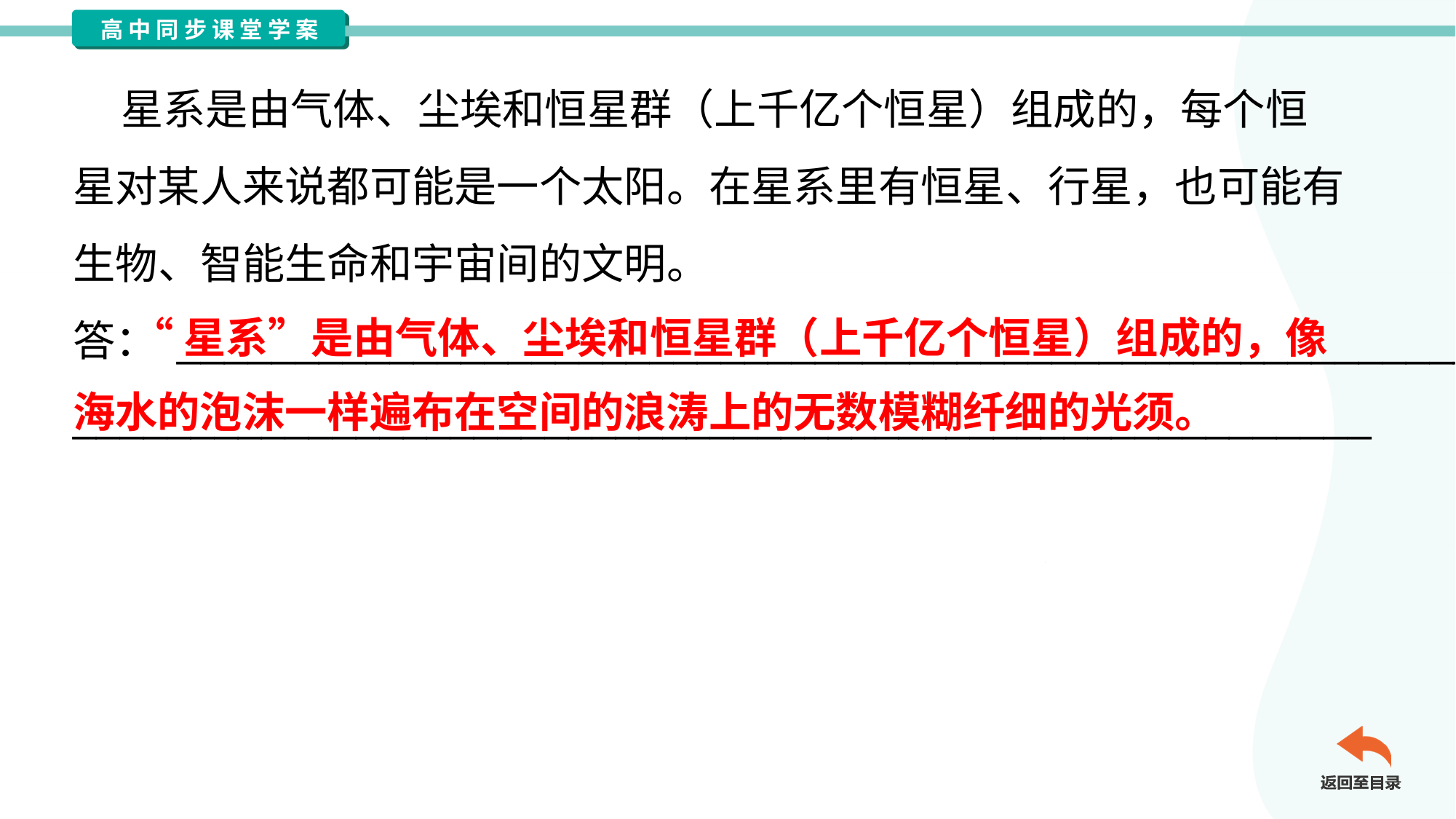

星系是由气体、尘埃和恒星群（上千亿个恒星）组成的，每个恒
星对某人来说都可能是一个太阳。在星系里有恒星、行星，也可能有
生物、智能生命和宇宙间的文明。
答： ________________________________________________________
_______________________________________________________#2.1.3
      “星系”是由气体、尘埃和恒星群（上千亿个恒星）组成的，像
海水的泡沫一样遍布在空间的浪涛上的无数模糊纤细的光须。